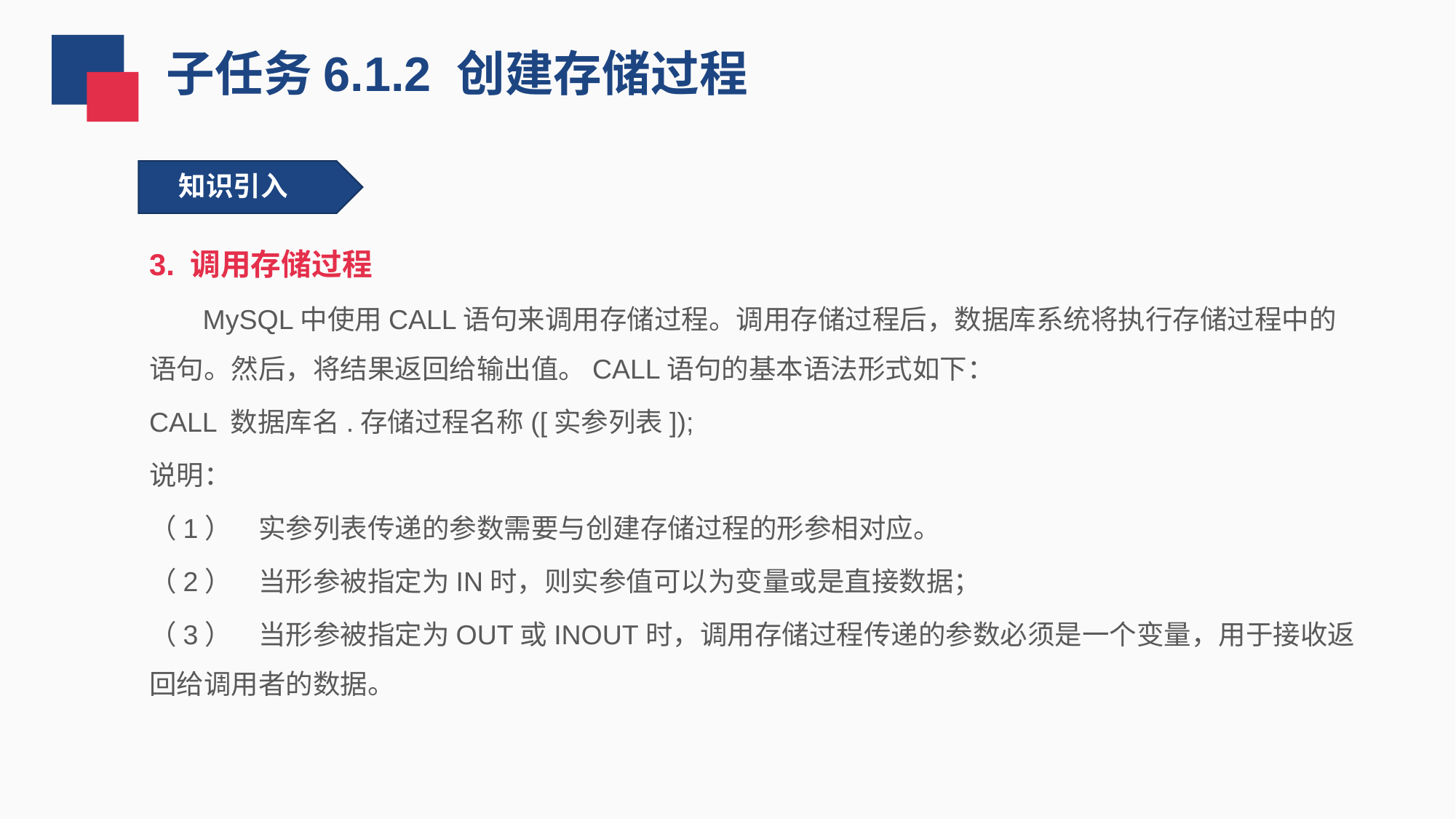

子任务6.1.2 创建存储过程

知识引入
3. 调用存储过程
       MySQL中使用CALL语句来调用存储过程。调用存储过程后，数据库系统将执行存储过程中的语句。然后，将结果返回给输出值。CALL语句的基本语法形式如下：
CALL 数据库名.存储过程名称([实参列表]);
说明：
（1）	实参列表传递的参数需要与创建存储过程的形参相对应。
（2）	当形参被指定为IN时，则实参值可以为变量或是直接数据；
（3）	当形参被指定为OUT或INOUT时，调用存储过程传递的参数必须是一个变量，用于接收返回给调用者的数据。